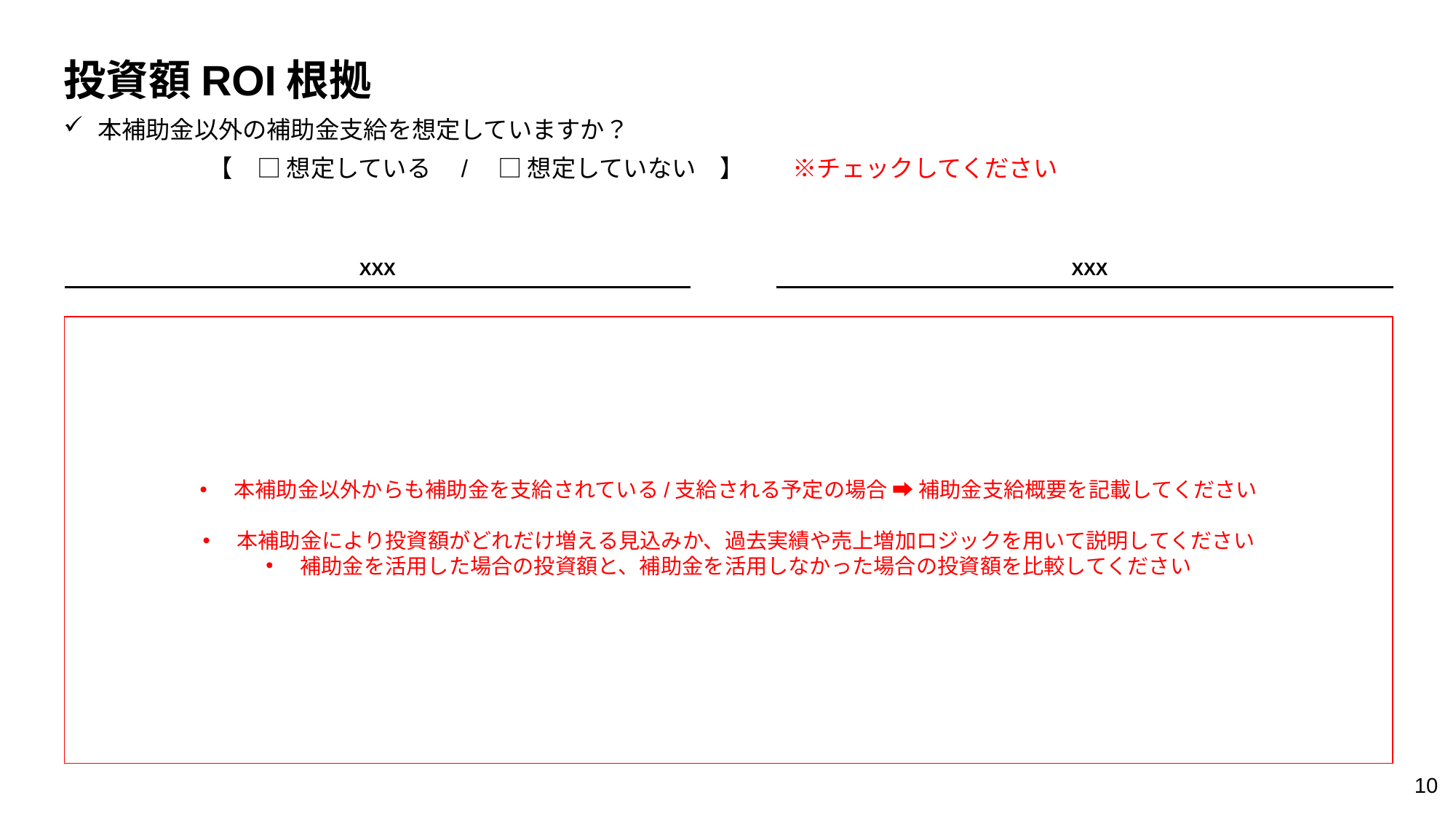

# 投資額ROI根拠
本補助金以外の補助金支給を想定していますか？
　　　　　　【　□ 想定している　/　□ 想定していない　】　　※チェックしてください
XXX
XXX
本補助金以外からも補助金を支給されている/支給される予定の場合 ➡ 補助金支給概要を記載してください

本補助金により投資額がどれだけ増える見込みか、過去実績や売上増加ロジックを用いて説明してください
補助金を活用した場合の投資額と、補助金を活用しなかった場合の投資額を比較してください

10